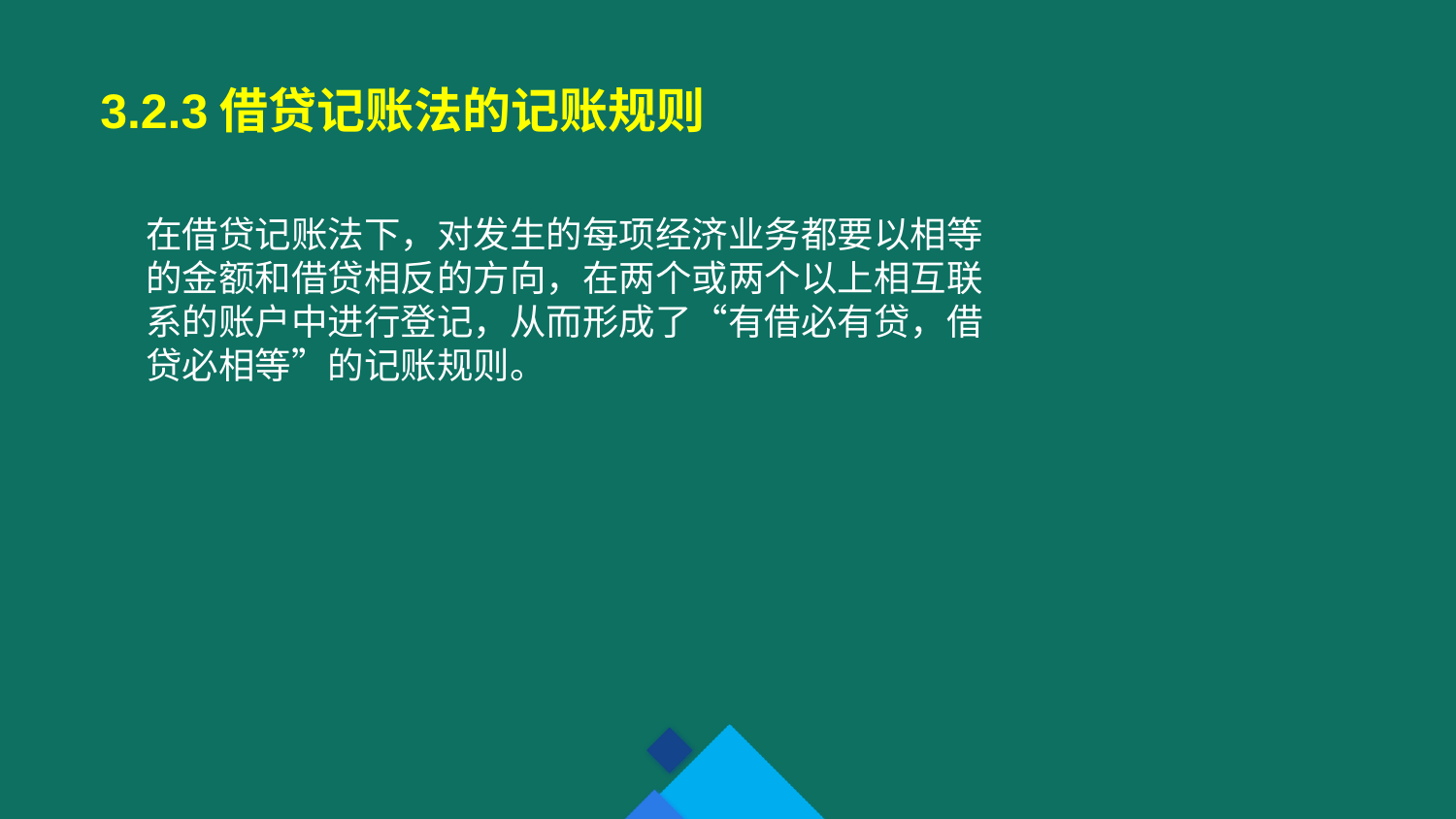

3.2.3借贷记账法的记账规则
在借贷记账法下，对发生的每项经济业务都要以相等的金额和借贷相反的方向，在两个或两个以上相互联系的账户中进行登记，从而形成了“有借必有贷，借贷必相等”的记账规则。